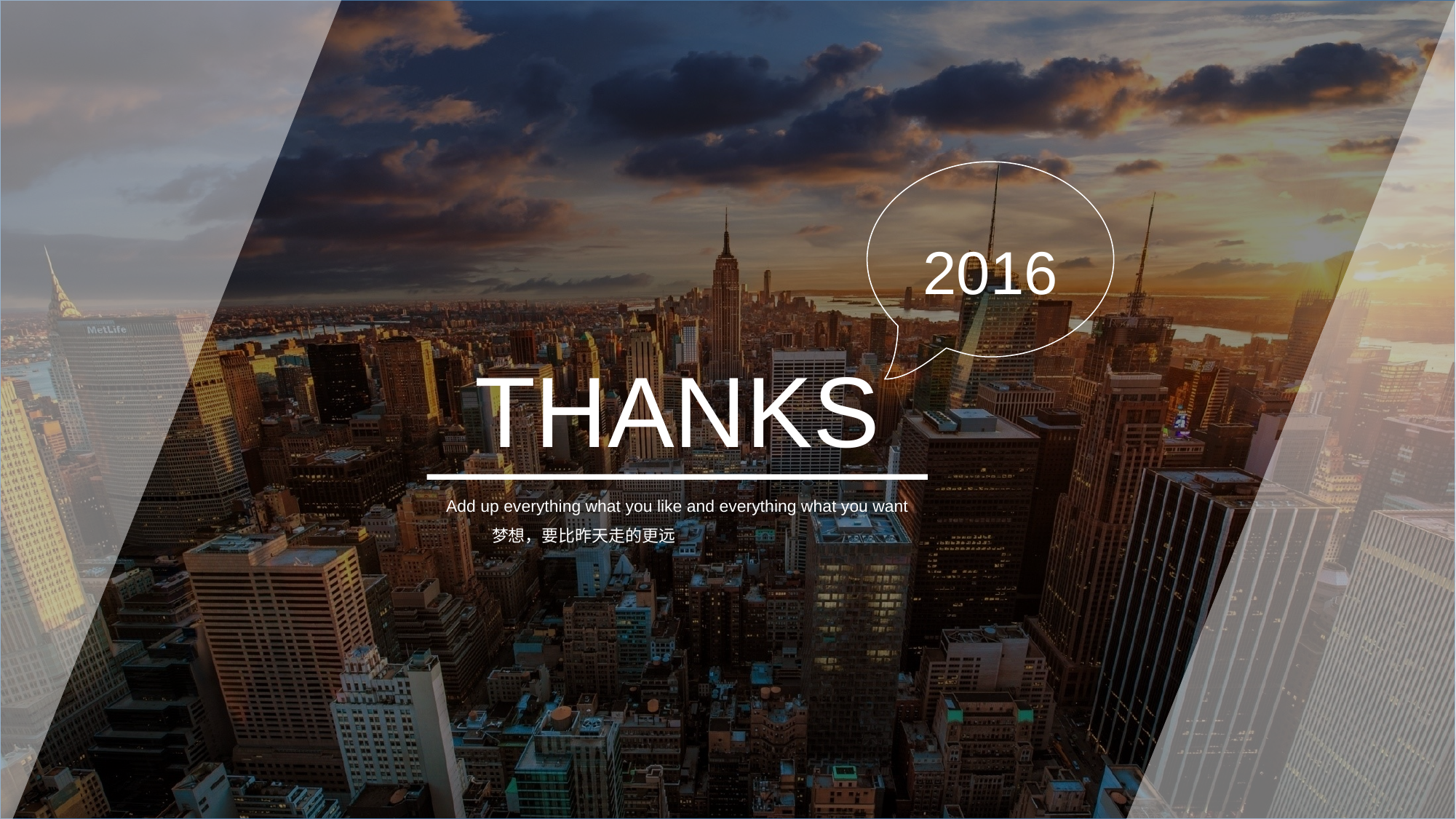

2016
THANKS

 Add up everything what you like and everything what you want
                                                                                         梦想，要比昨天走的更远